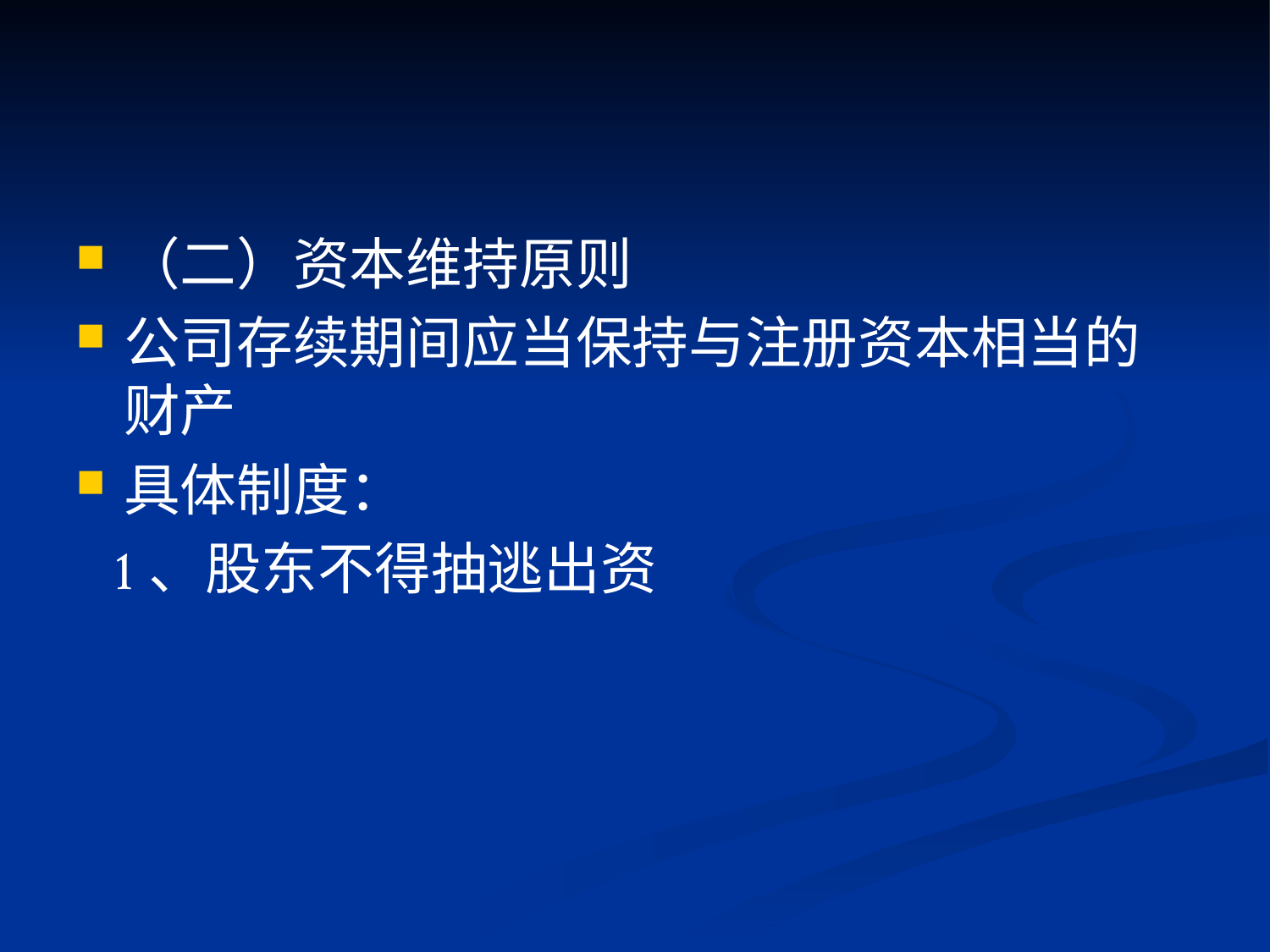

#
（二）资本维持原则
公司存续期间应当保持与注册资本相当的财产
具体制度：
   1、股东不得抽逃出资